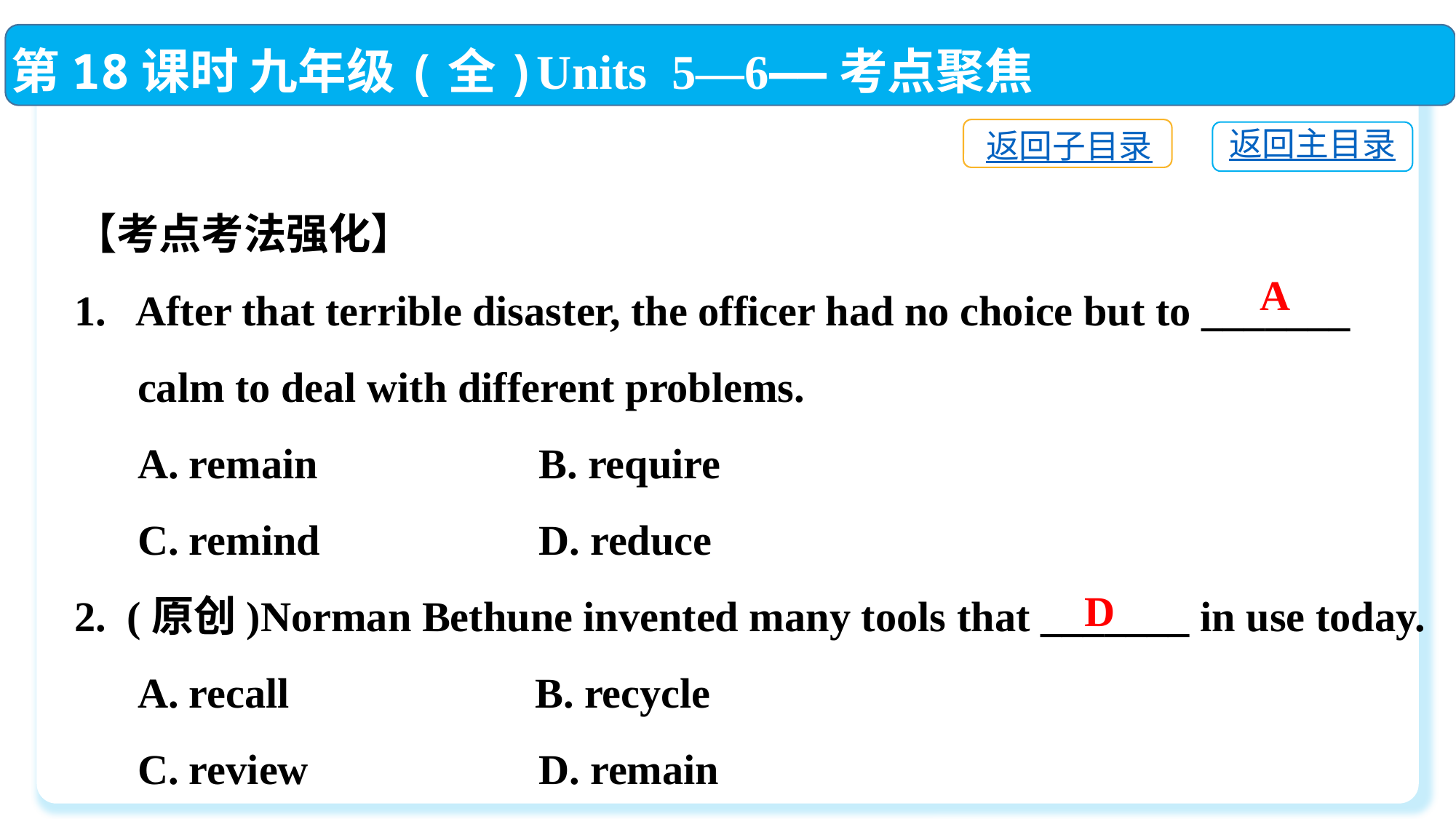

第18课时 九年级(全)Units  5—6——考点聚焦

返回子目录
返回主目录
【考点考法强化】
After that terrible disaster, the officer had no choice but to _______
      calm to deal with different problems.
      A. remain	             B. require
      C. remind	             D. reduce
2.  (原创)Norman Bethune invented many tools that _______ in use today.
      A. recall	                       B. recycle
      C. review	             D. remain

A
D